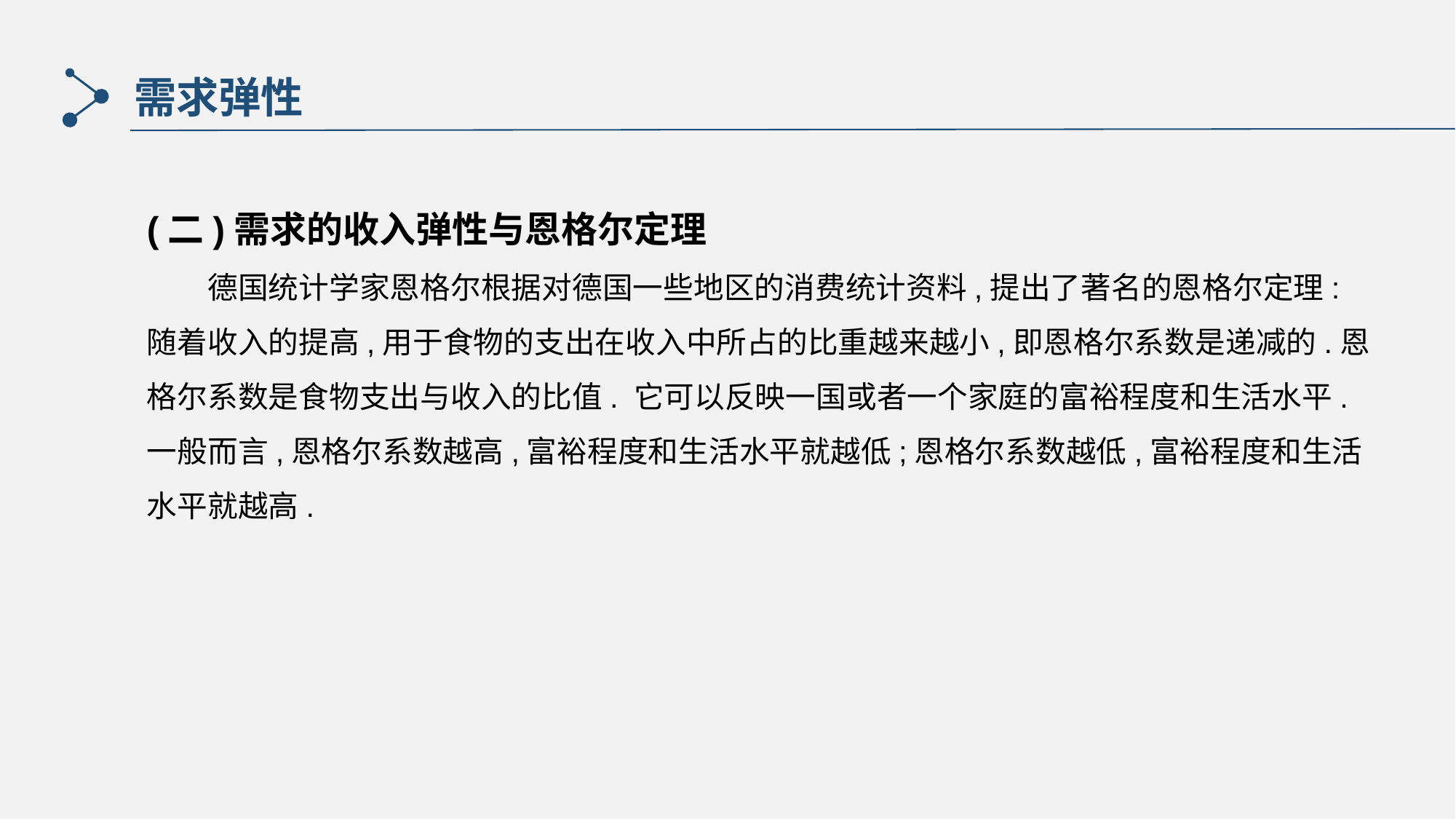

需求弹性
(二)需求的收入弹性与恩格尔定理
　　德国统计学家恩格尔根据对德国一些地区的消费统计资料,提出了著名的恩格尔定理:随着收入的提高,用于食物的支出在收入中所占的比重越来越小,即恩格尔系数是递减的.恩格尔系数是食物支出与收入的比值. 它可以反映一国或者一个家庭的富裕程度和生活水平. 一般而言,恩格尔系数越高,富裕程度和生活水平就越低;恩格尔系数越低,富裕程度和生活水平就越高.